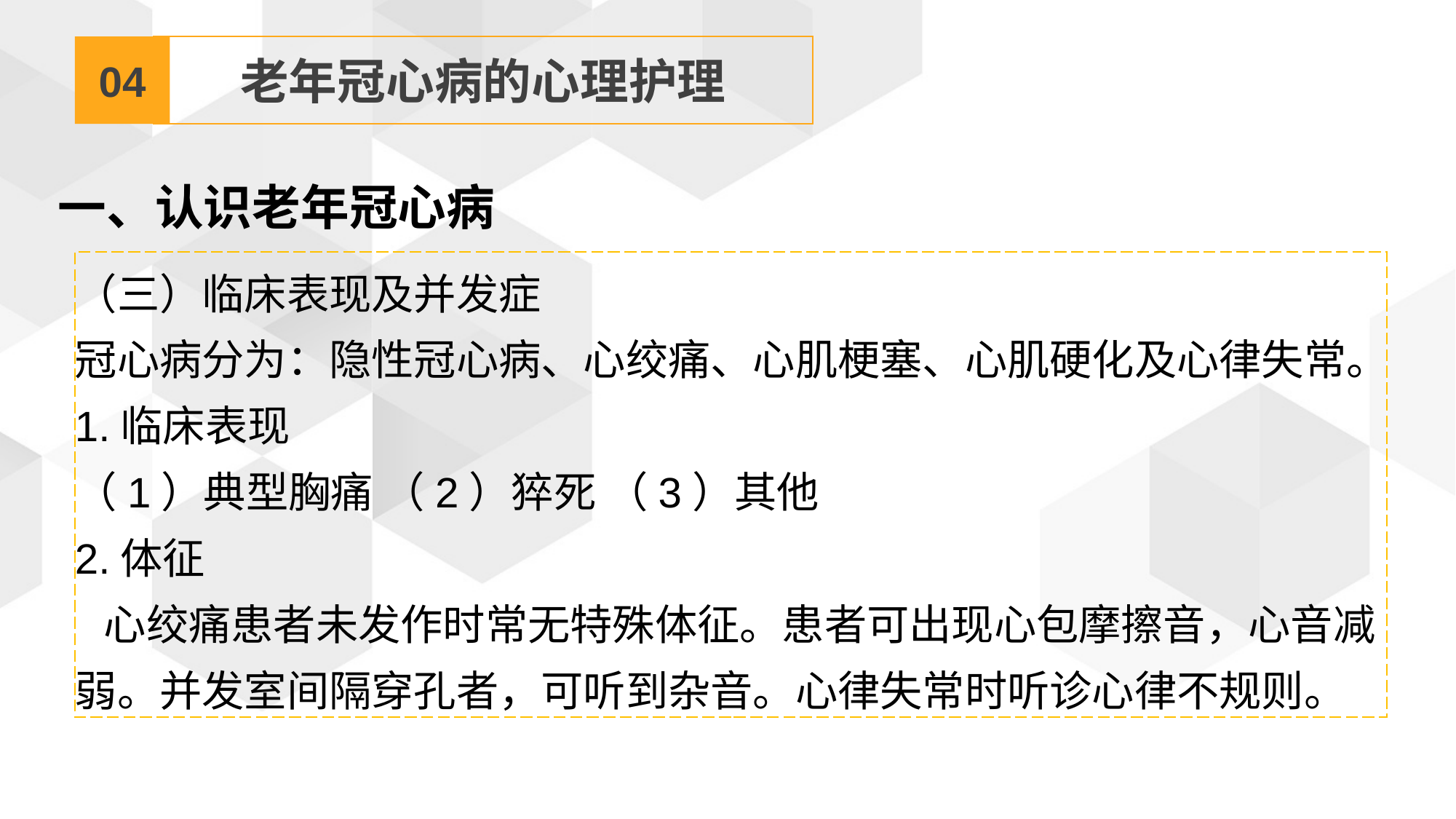

04
老年冠心病的心理护理
一、认识老年冠心病
（三）临床表现及并发症
冠心病分为：隐性冠心病、心绞痛、心肌梗塞、心肌硬化及心律失常。
1.临床表现
（1）典型胸痛 （2）猝死 （3）其他
2.体征
  心绞痛患者未发作时常无特殊体征。患者可出现心包摩擦音，心音减弱。并发室间隔穿孔者，可听到杂音。心律失常时听诊心律不规则。